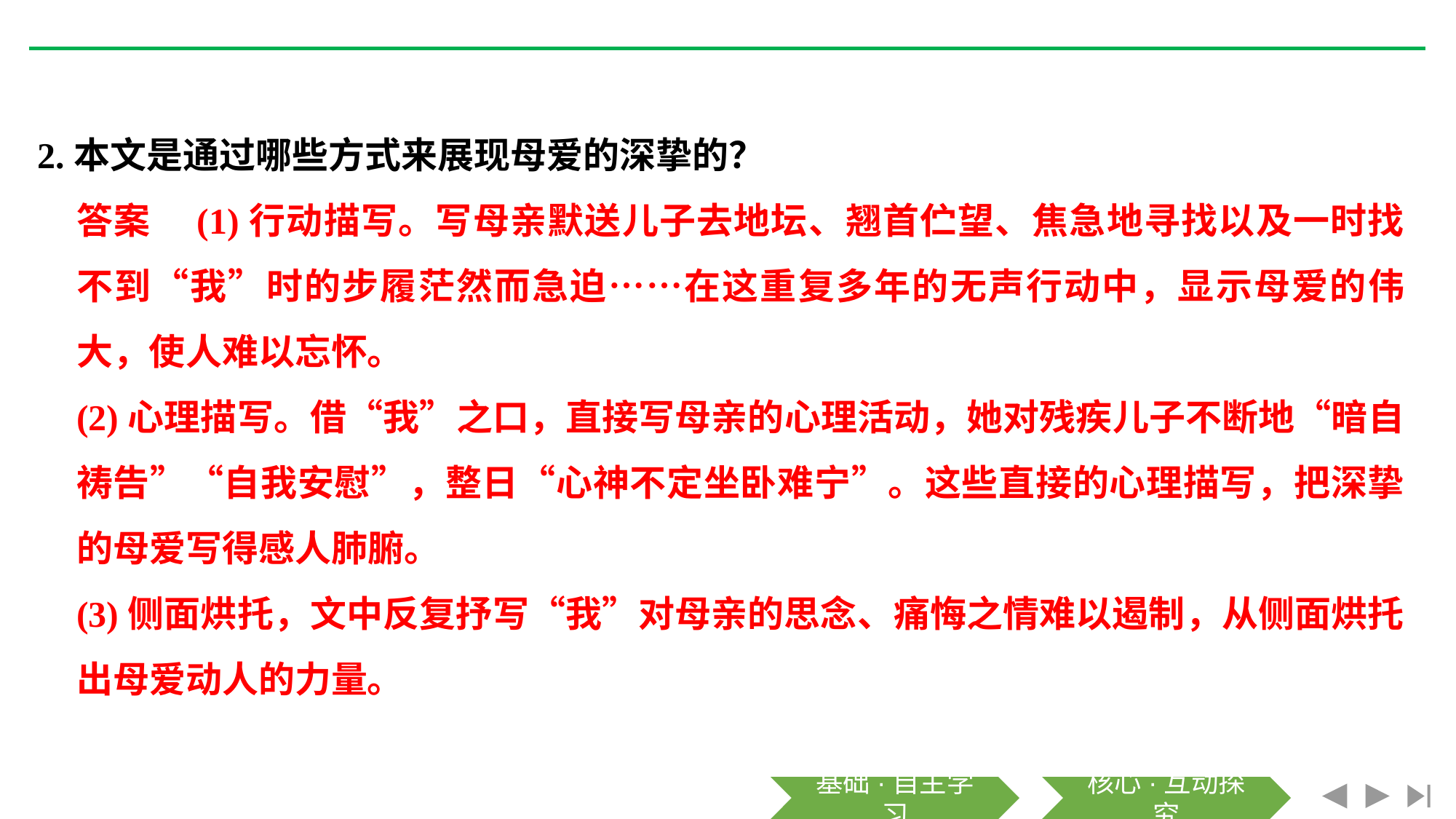

2.本文是通过哪些方式来展现母爱的深挚的？
答案　(1)行动描写。写母亲默送儿子去地坛、翘首伫望、焦急地寻找以及一时找不到“我”时的步履茫然而急迫……在这重复多年的无声行动中，显示母爱的伟大，使人难以忘怀。
(2)心理描写。借“我”之口，直接写母亲的心理活动，她对残疾儿子不断地“暗自祷告”“自我安慰”，整日“心神不定坐卧难宁”。这些直接的心理描写，把深挚的母爱写得感人肺腑。
(3)侧面烘托，文中反复抒写“我”对母亲的思念、痛悔之情难以遏制，从侧面烘托出母爱动人的力量。